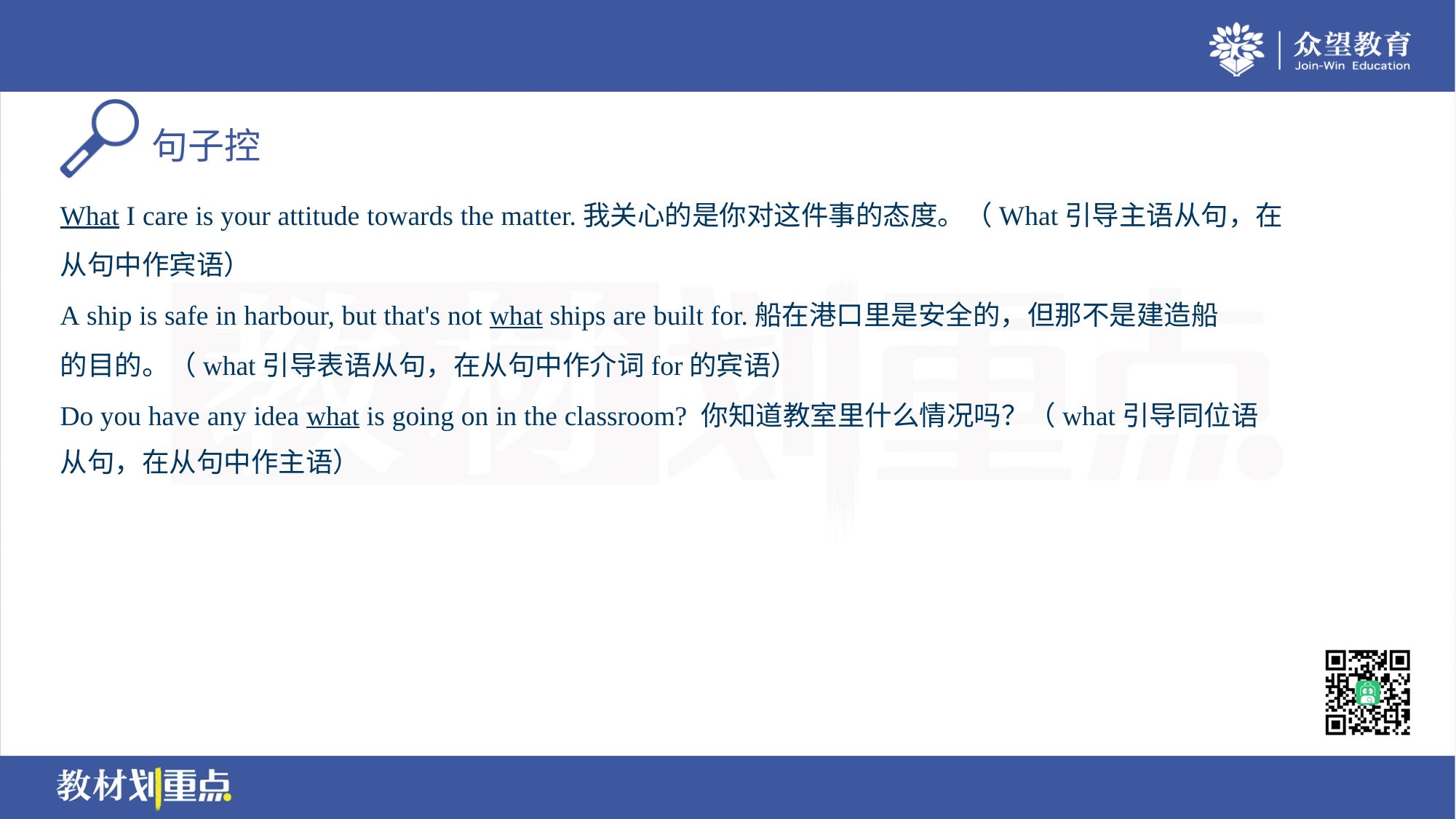

What I care is your attitude towards the matter.我关心的是你对这件事的态度。（What引导主语从句，在
从句中作宾语）
A ship is safe in harbour, but that's not what ships are built for.船在港口里是安全的，但那不是建造船
的目的。（what引导表语从句，在从句中作介词for的宾语）
Do you have any idea what is going on in the classroom? 你知道教室里什么情况吗？（what引导同位语
从句，在从句中作主语）